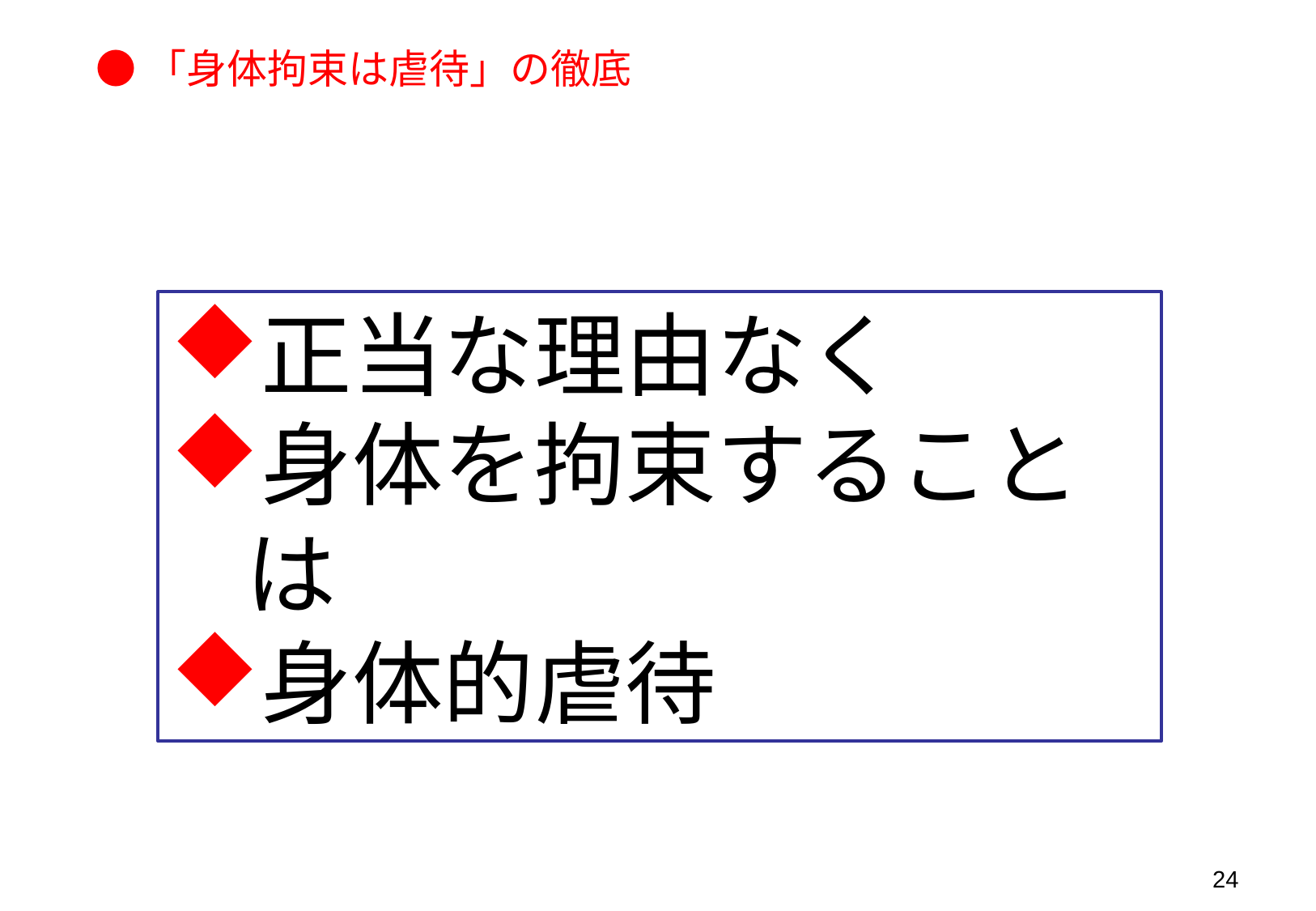

●「身体拘束は虐待」の徹底
正当な理由なく
身体を拘束することは
身体的虐待
24